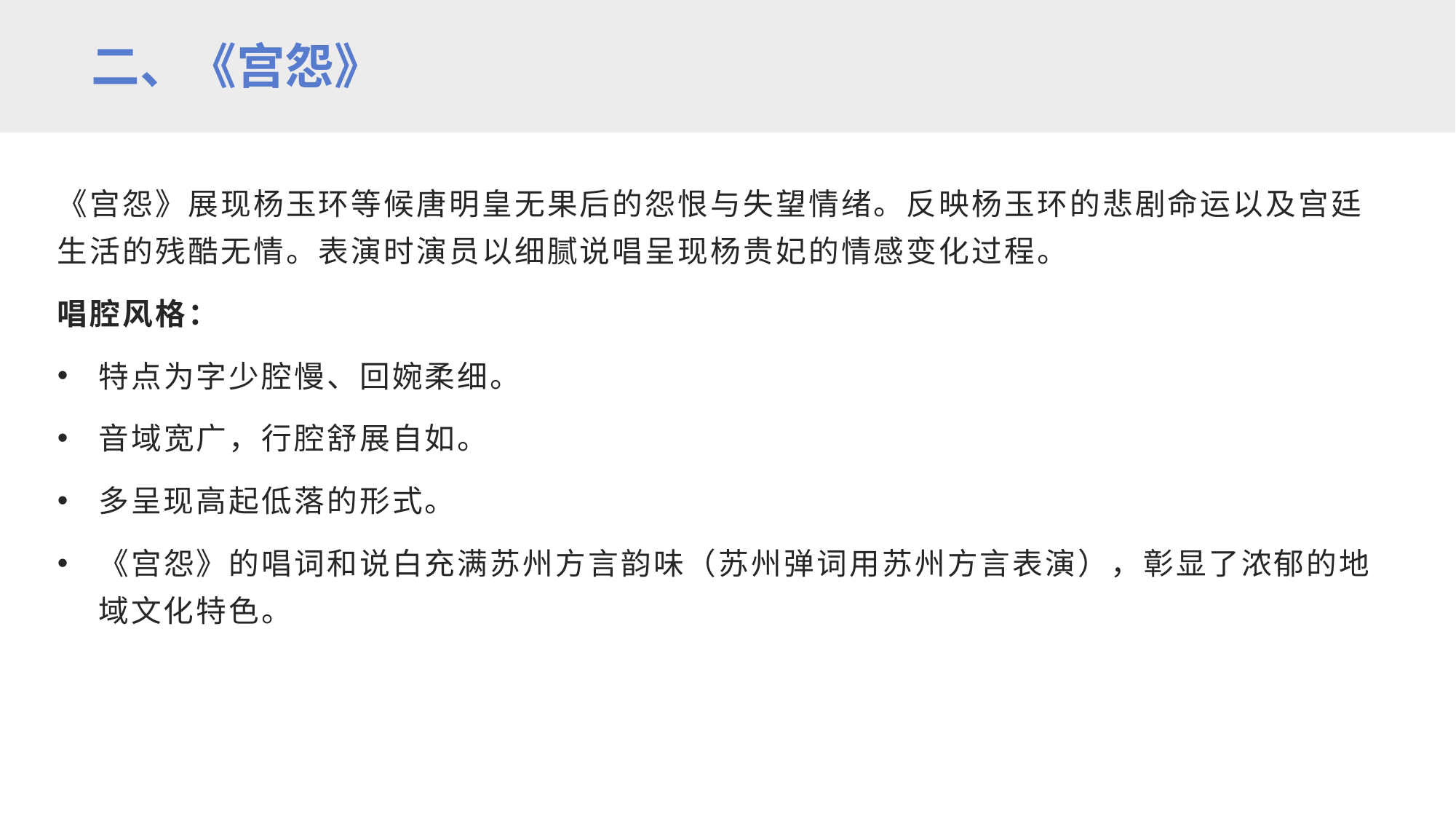

二、《宫怨》
《宫怨》展现杨玉环等候唐明皇无果后的怨恨与失望情绪。反映杨玉环的悲剧命运以及宫廷生活的残酷无情。表演时演员以细腻说唱呈现杨贵妃的情感变化过程。
唱腔风格：
特点为字少腔慢、回婉柔细。
音域宽广，行腔舒展自如。
多呈现高起低落的形式。
《宫怨》的唱词和说白充满苏州方言韵味（苏州弹词用苏州方言表演），彰显了浓郁的地域文化特色。